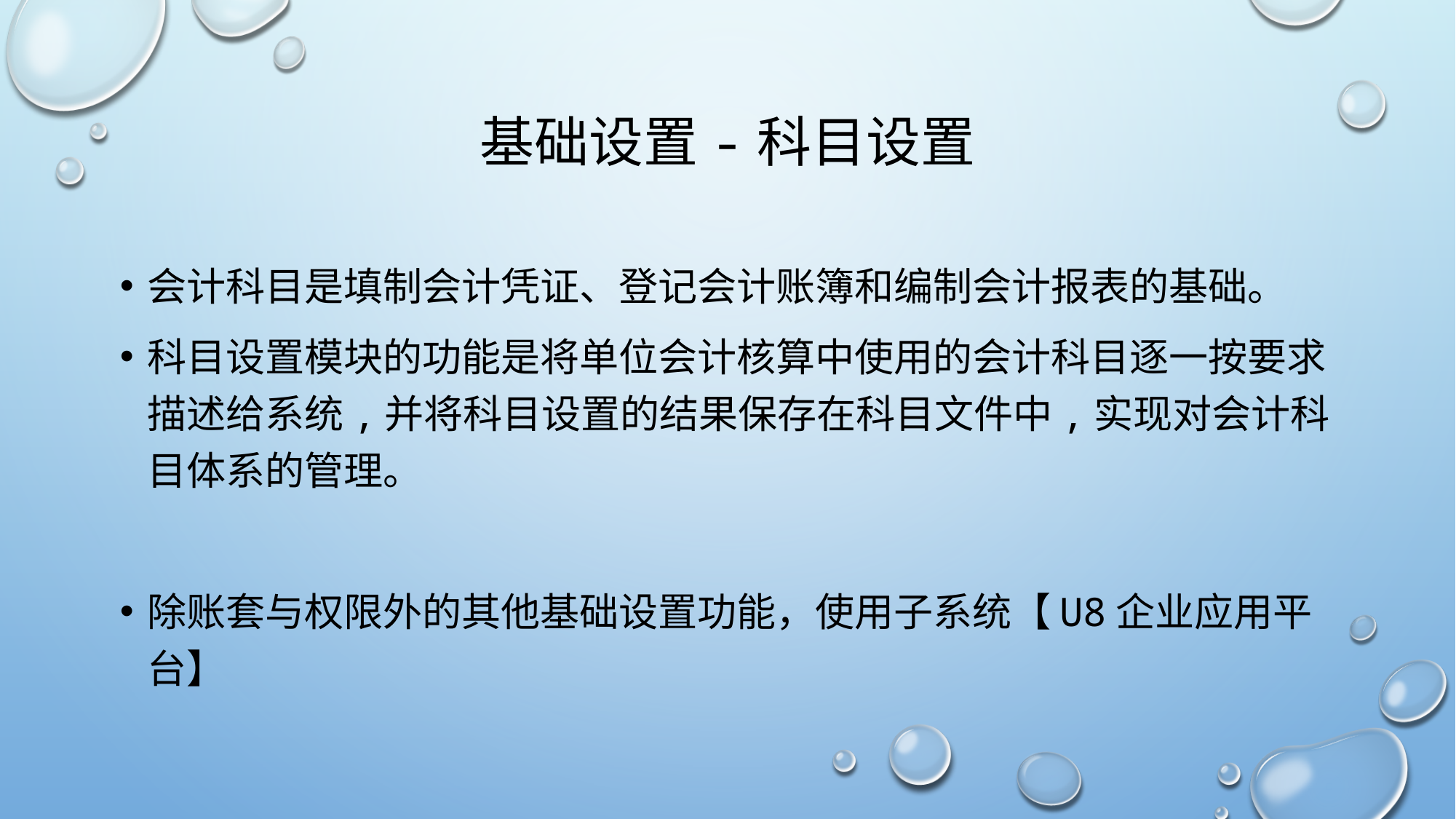

# 基础设置-科目设置
会计科目是填制会计凭证、登记会计账簿和编制会计报表的基础。
科目设置模块的功能是将单位会计核算中使用的会计科目逐一按要求描述给系统,并将科目设置的结果保存在科目文件中,实现对会计科目体系的管理。

除账套与权限外的其他基础设置功能，使用子系统【u8企业应用平台】